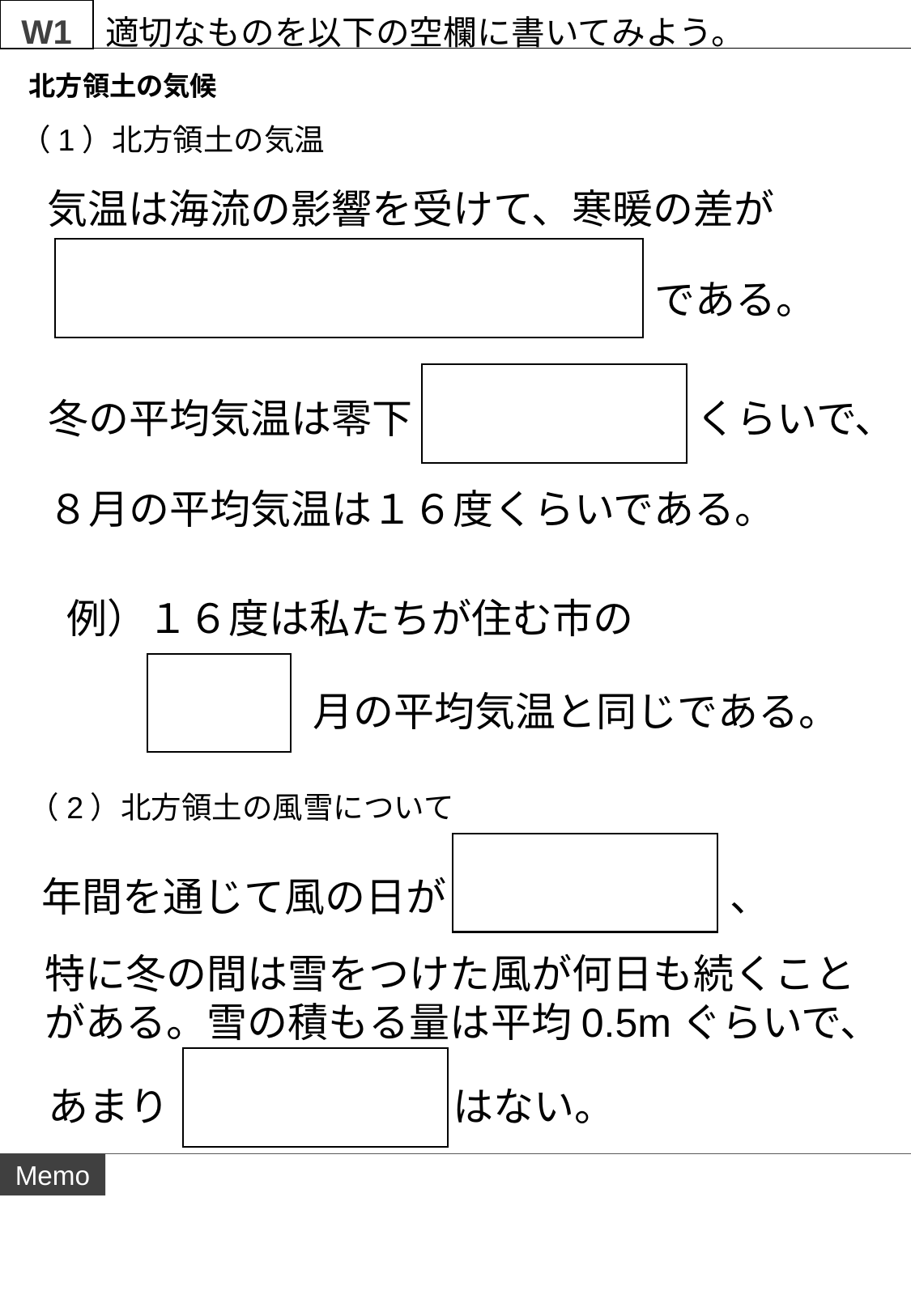

W1
適切なものを以下の空欄に書いてみよう。
北方領土の気候
（1）北方領土の気温
気温は海流の影響を受けて、寒暖の差が

である。

冬の平均気温は零下　　　　　　　くらいで、
８月の平均気温は１６度くらいである。
例）１６度は私たちが住む市の

月の平均気温と同じである。
（2）北方領土の風雪について

年間を通じて風の日が　　　　　　　、
特に冬の間は雪をつけた風が何日も続くこと
がある。雪の積もる量は平均0.5mぐらいで、

あまり　　　　　　　はない。
Memo